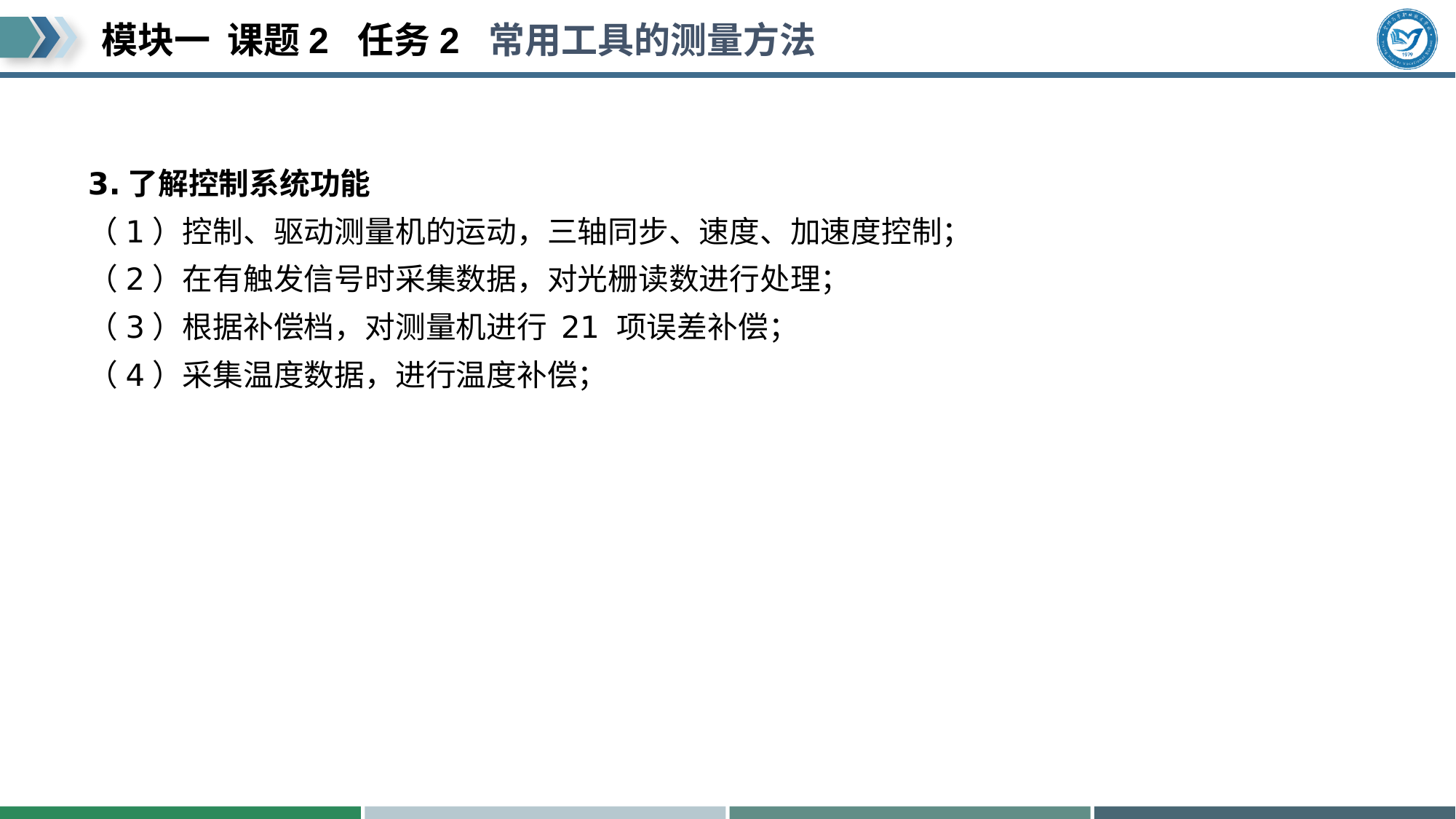

#
3.了解控制系统功能
（1）控制、驱动测量机的运动，三轴同步、速度、加速度控制；
（2）在有触发信号时采集数据，对光栅读数进行处理；
（3）根据补偿档，对测量机进行 21 项误差补偿；
（4）采集温度数据，进行温度补偿；